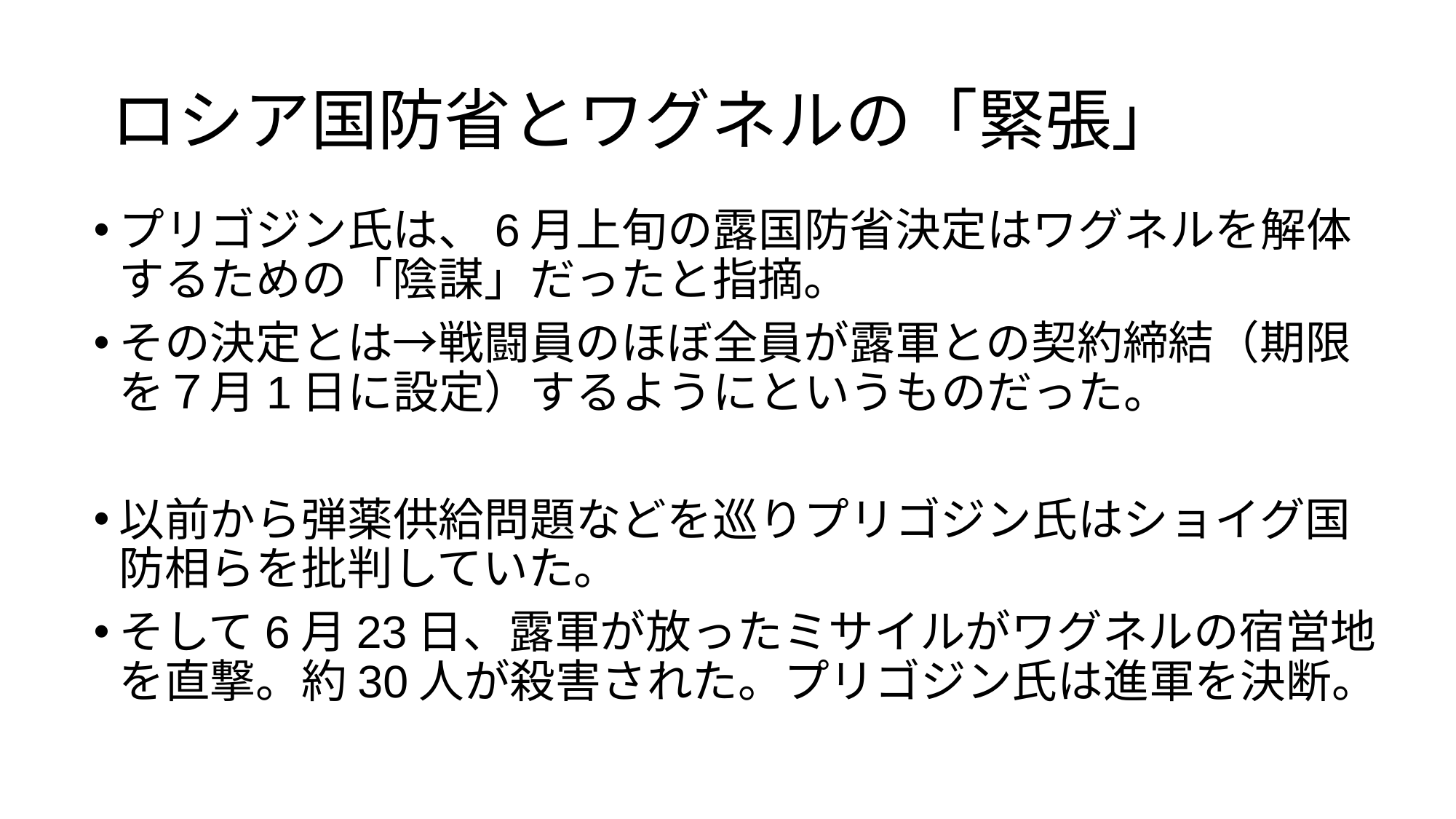

# ロシア国防省とワグネルの「緊張」
プリゴジン氏は、6月上旬の露国防省決定はワグネルを解体するための「陰謀」だったと指摘。
その決定とは→戦闘員のほぼ全員が露軍との契約締結（期限を７月1日に設定）するようにというものだった。

以前から弾薬供給問題などを巡りプリゴジン氏はショイグ国防相らを批判していた。
そして6月23日、露軍が放ったミサイルがワグネルの宿営地を直撃。約30人が殺害された。プリゴジン氏は進軍を決断。